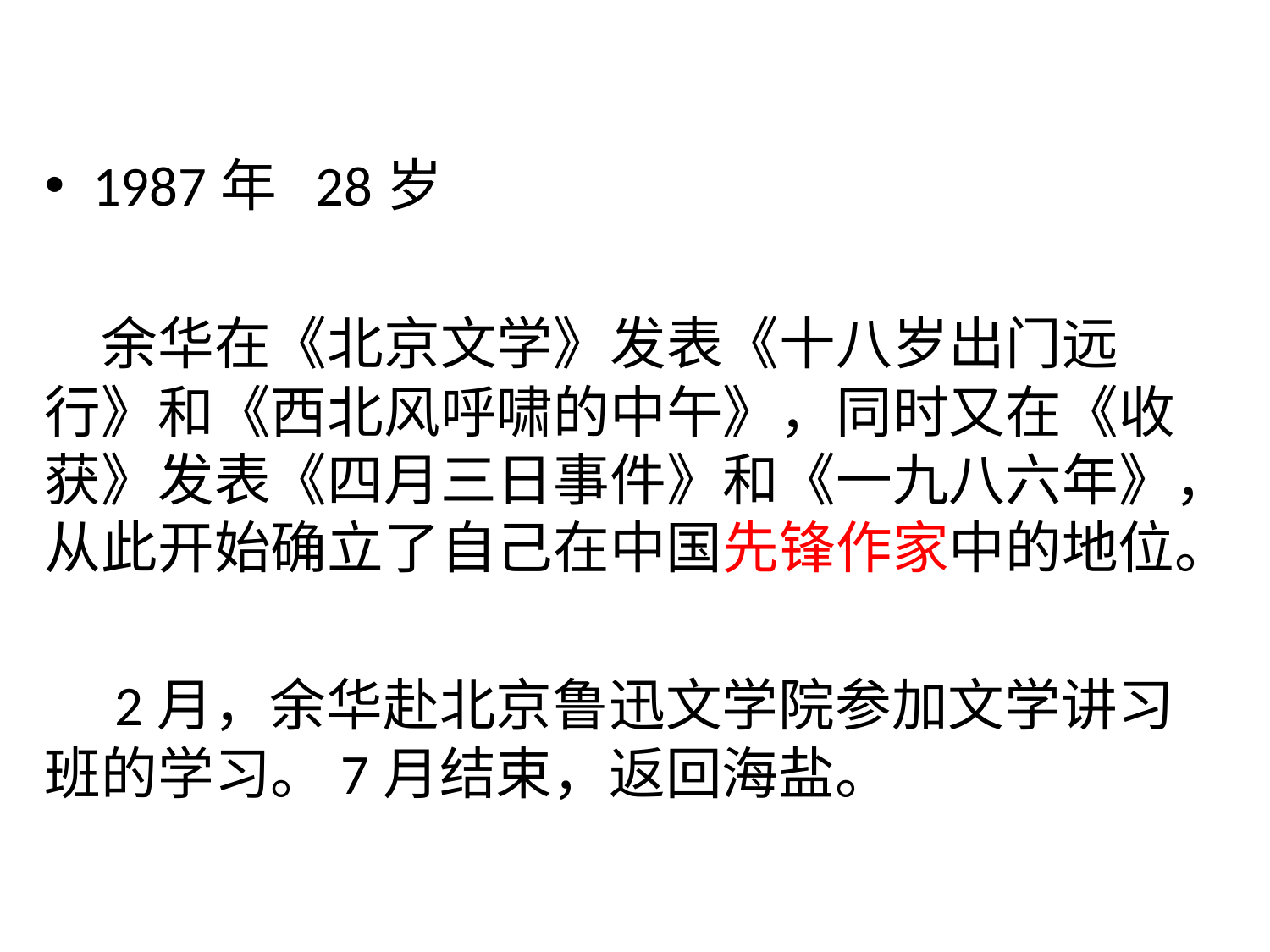

1987年  28岁

　余华在《北京文学》发表《十八岁出门远行》和《西北风呼啸的中午》，同时又在《收获》发表《四月三日事件》和《一九八六年》，从此开始确立了自己在中国先锋作家中的地位。

　2月，余华赴北京鲁迅文学院参加文学讲习班的学习。7月结束，返回海盐。